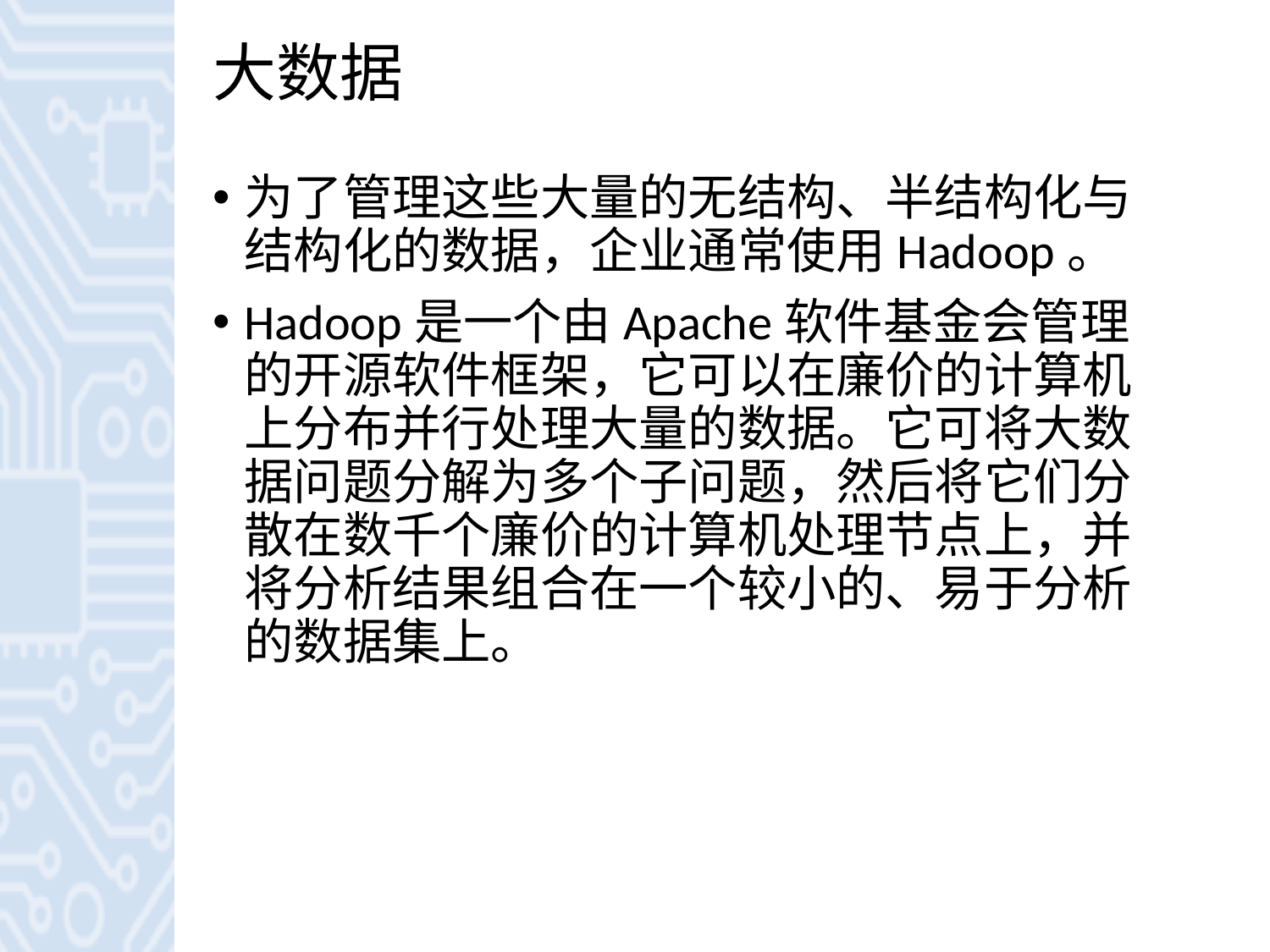

# 大数据
为了管理这些大量的无结构、半结构化与结构化的数据，企业通常使用Hadoop。
Hadoop是一个由Apache软件基金会管理的开源软件框架，它可以在廉价的计算机上分布并行处理大量的数据。它可将大数据问题分解为多个子问题，然后将它们分散在数千个廉价的计算机处理节点上，并将分析结果组合在一个较小的、易于分析的数据集上。